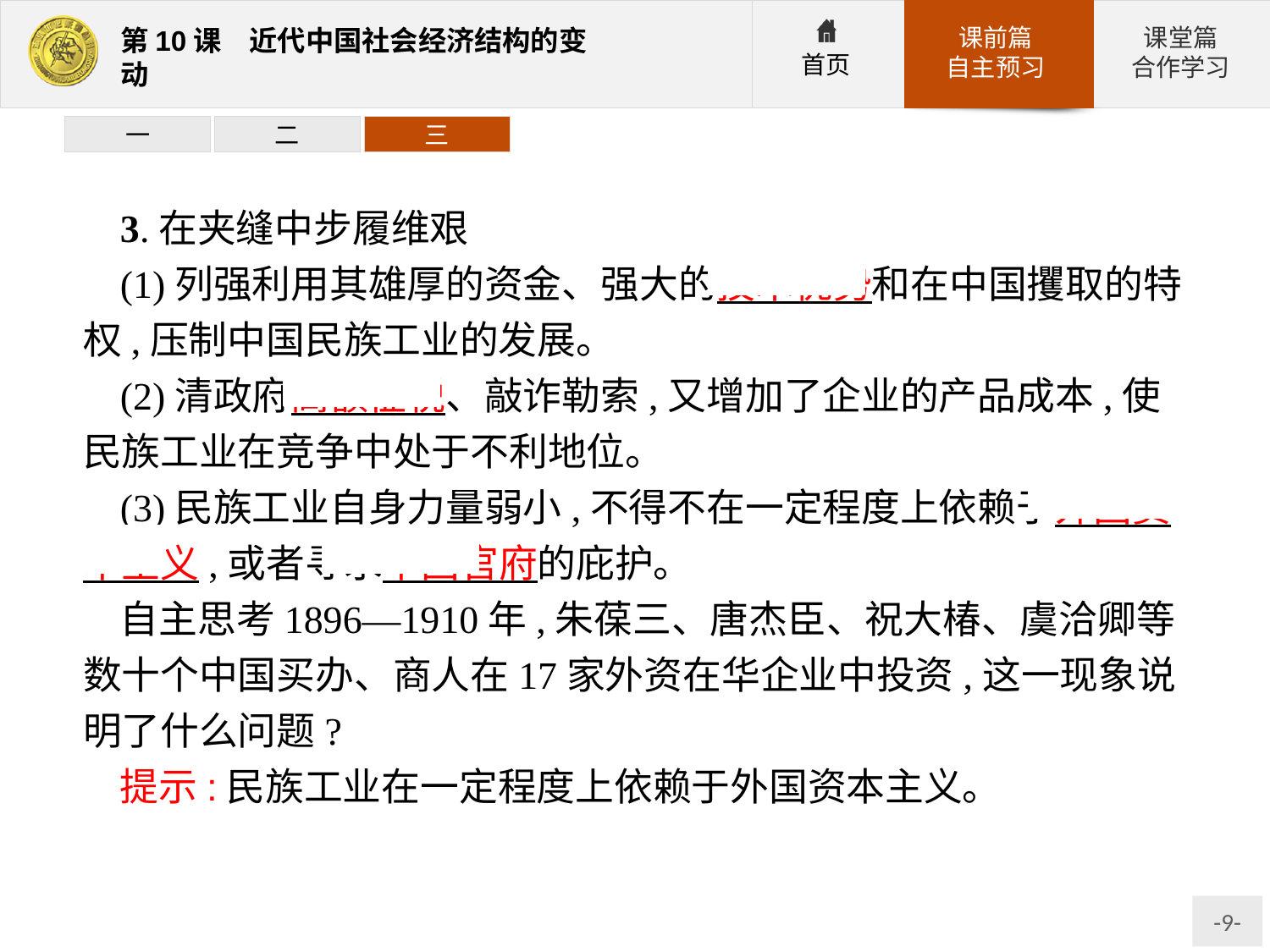

一
二
三
3.在夹缝中步履维艰
(1)列强利用其雄厚的资金、强大的技术优势和在中国攫取的特权,压制中国民族工业的发展。
(2)清政府高额征税、敲诈勒索,又增加了企业的产品成本,使民族工业在竞争中处于不利地位。
(3)民族工业自身力量弱小,不得不在一定程度上依赖于外国资本主义,或者寻求本国官府的庇护。
自主思考1896—1910年,朱葆三、唐杰臣、祝大椿、虞洽卿等数十个中国买办、商人在17家外资在华企业中投资,这一现象说明了什么问题?
提示:民族工业在一定程度上依赖于外国资本主义。